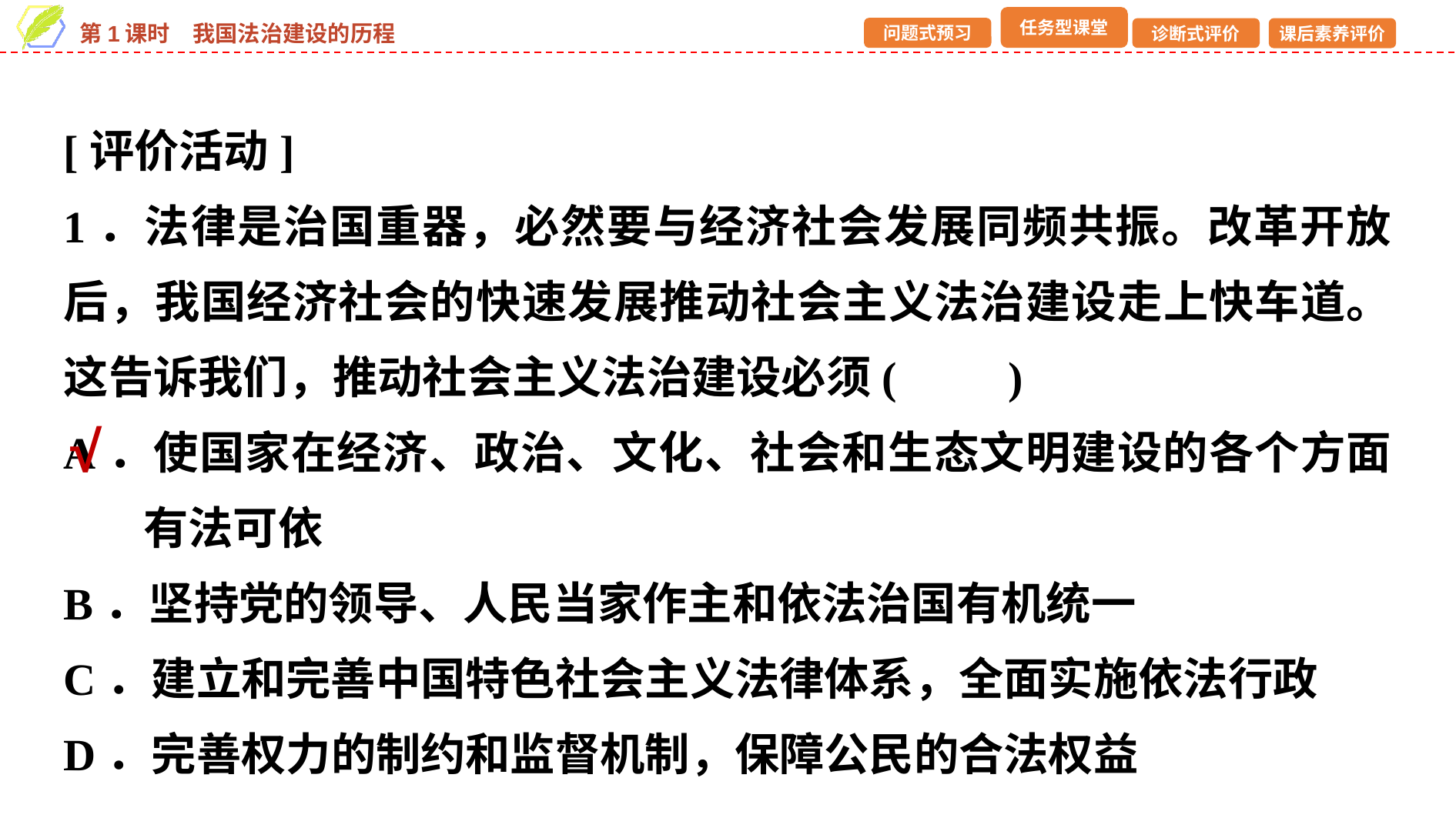

[评价活动]
1．法律是治国重器，必然要与经济社会发展同频共振。改革开放后，我国经济社会的快速发展推动社会主义法治建设走上快车道。这告诉我们，推动社会主义法治建设必须(　　)
A．使国家在经济、政治、文化、社会和生态文明建设的各个方面有法可依
B．坚持党的领导、人民当家作主和依法治国有机统一
C．建立和完善中国特色社会主义法律体系，全面实施依法行政
D．完善权力的制约和监督机制，保障公民的合法权益
√